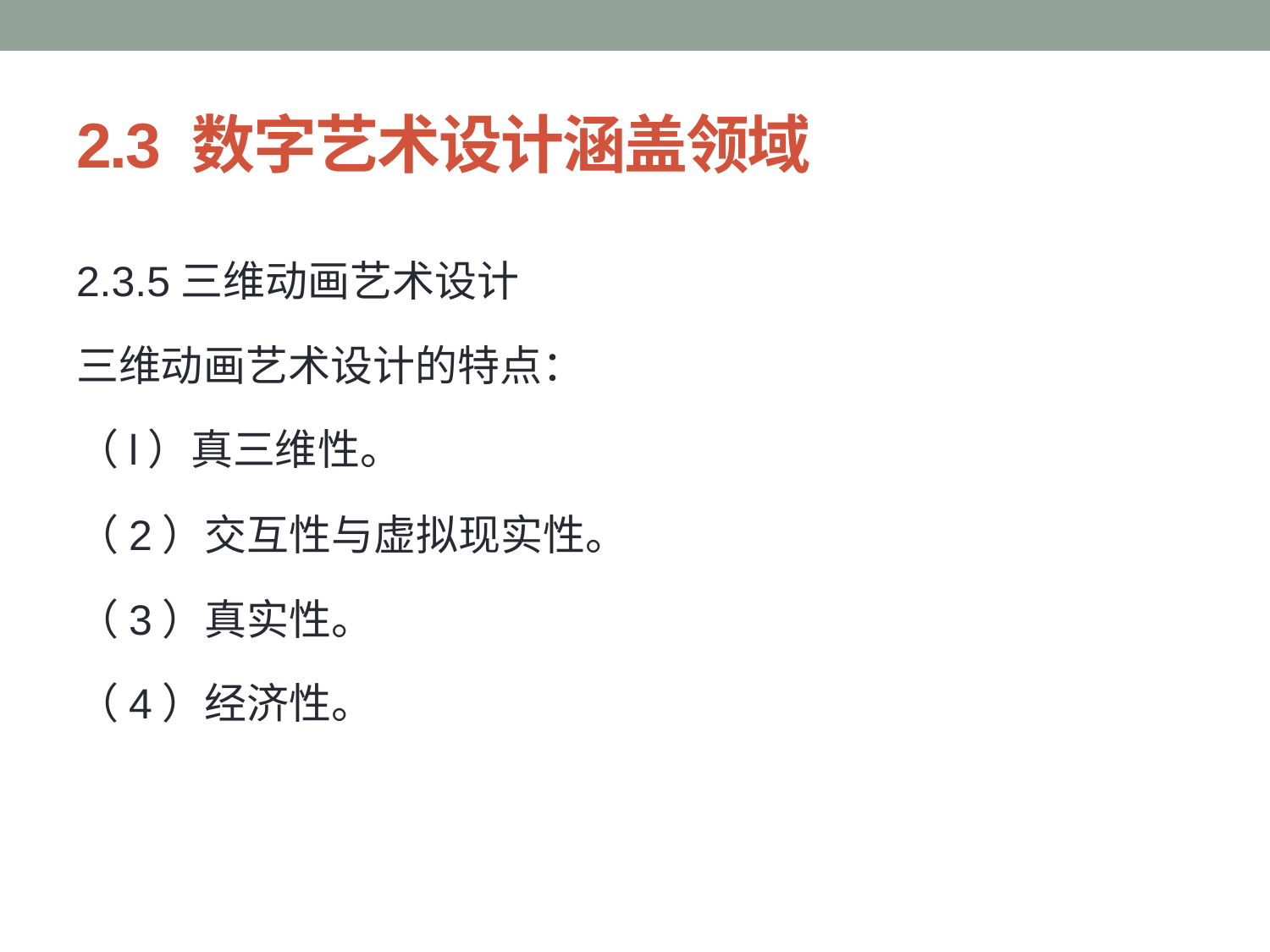

# 2.3 数字艺术设计涵盖领域
2.3.5三维动画艺术设计
三维动画艺术设计的特点：
（l）真三维性。
（2）交互性与虚拟现实性。
（3）真实性。
（4）经济性。